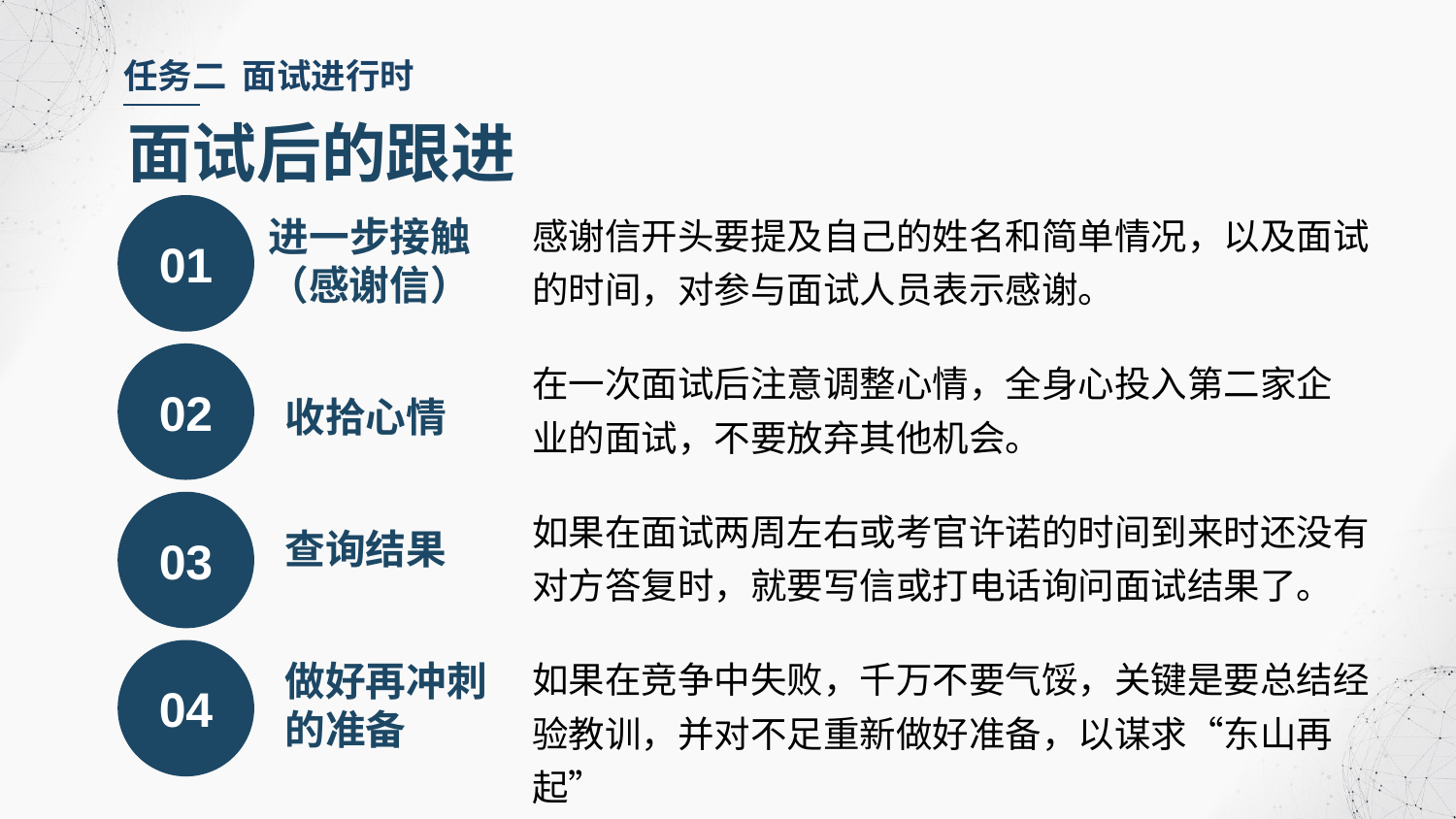

任务二  面试进行时
面试后的跟进
01
感谢信开头要提及自己的姓名和简单情况，以及面试的时间，对参与面试人员表示感谢。
进一步接触（感谢信）
02
在一次面试后注意调整心情，全身心投入第二家企业的面试，不要放弃其他机会。
收拾心情
03
如果在面试两周左右或考官许诺的时间到来时还没有对方答复时，就要写信或打电话询问面试结果了。
查询结果
04
如果在竞争中失败，千万不要气馁，关键是要总结经验教训，并对不足重新做好准备，以谋求“东山再起”
做好再冲刺的准备